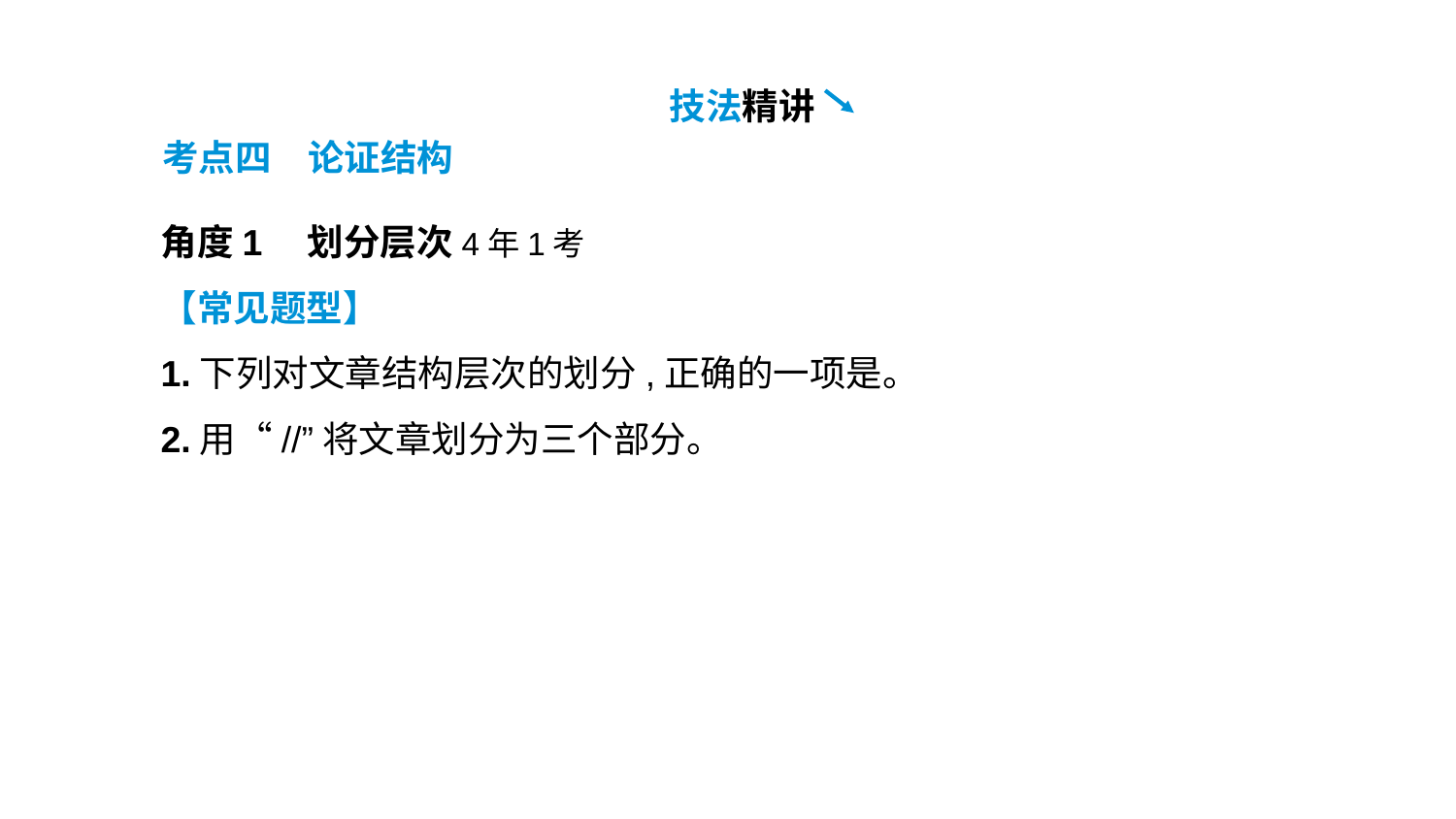

技法精讲
考点四　论证结构
角度1　划分层次4年1考
【常见题型】
1.下列对文章结构层次的划分,正确的一项是。
2.用“//”将文章划分为三个部分。